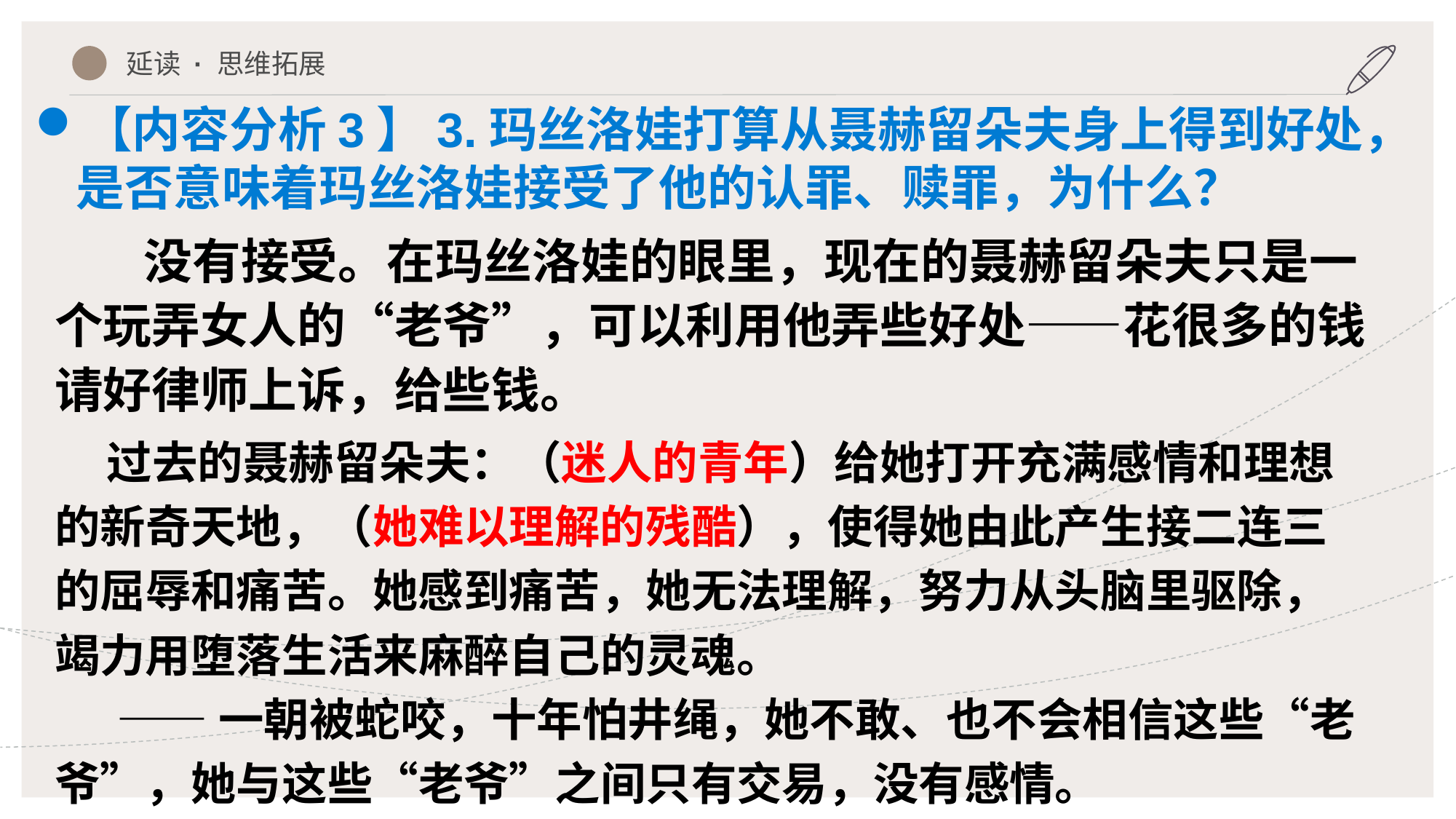

延读 · 思维拓展

【内容分析3】3.玛丝洛娃打算从聂赫留朵夫身上得到好处，是否意味着玛丝洛娃接受了他的认罪、赎罪，为什么？
       没有接受。在玛丝洛娃的眼里，现在的聂赫留朵夫只是一个玩弄女人的“老爷”，可以利用他弄些好处——花很多的钱请好律师上诉，给些钱。

    过去的聂赫留朵夫：（迷人的青年）给她打开充满感情和理想的新奇天地，（她难以理解的残酷），使得她由此产生接二连三的屈辱和痛苦。她感到痛苦，她无法理解，努力从头脑里驱除，竭力用堕落生活来麻醉自己的灵魂。
      ——一朝被蛇咬，十年怕井绳，她不敢、也不会相信这些“老爷”，她与这些“老爷”之间只有交易，没有感情。